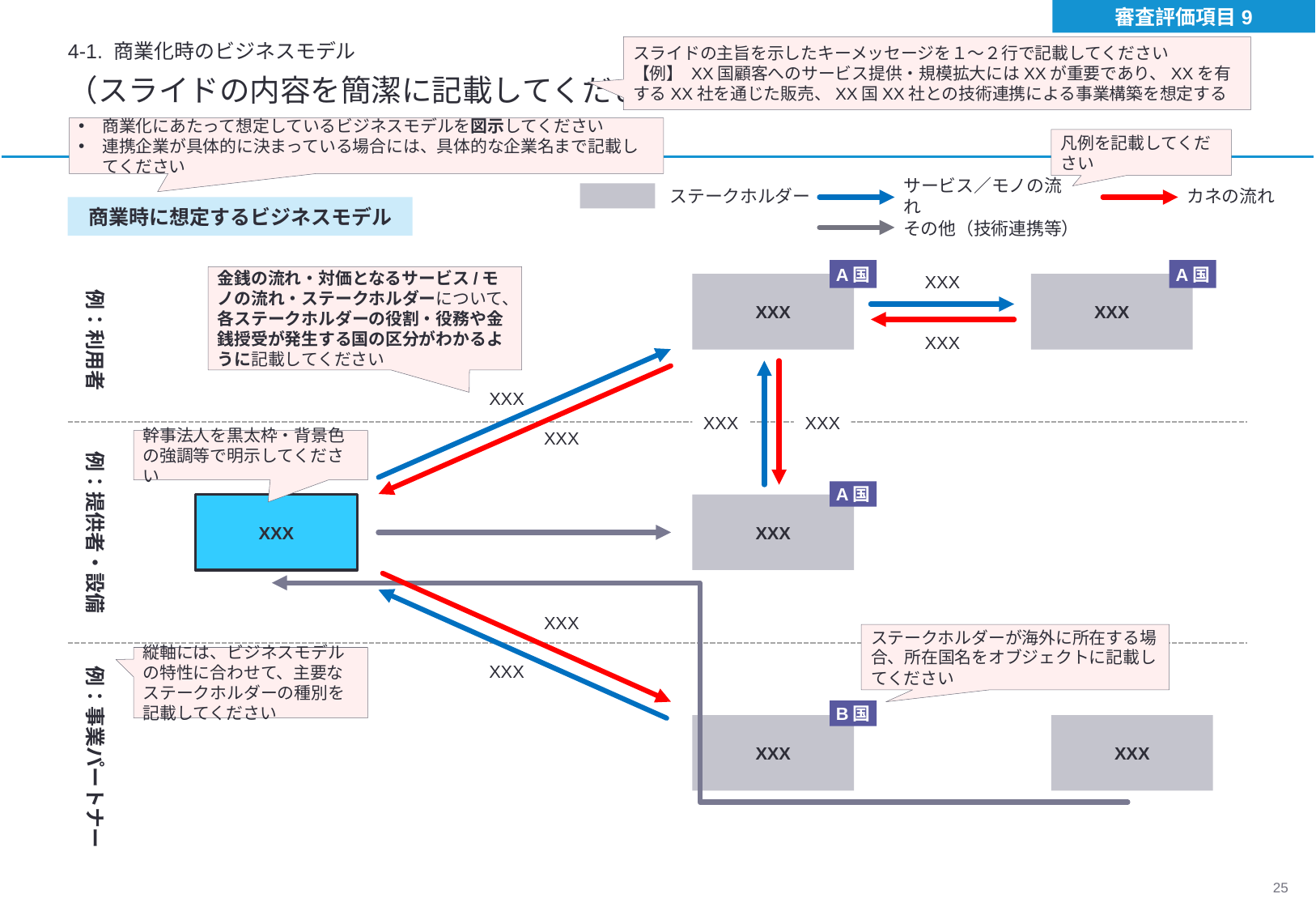

審査評価項目9
4-1. 商業化時のビジネスモデル
スライドの主旨を示したキーメッセージを１～２行で記載してください
【例】 XX国顧客へのサービス提供・規模拡大にはXXが重要であり、XXを有するXX社を通じた販売、XX国XX社との技術連携による事業構築を想定する
（スライドの内容を簡潔に記載してください）
商業化にあたって想定しているビジネスモデルを図示してください
連携企業が具体的に決まっている場合には、具体的な企業名まで記載してください
凡例を記載してください
ステークホルダー
サービス／モノの流れ
カネの流れ

商業時に想定するビジネスモデル
その他（技術連携等）
例：利用者
XXX
XXX
XXX
XXX
XXX
XXX
XXX
例：提供者・設備
XXX
XXX
XXX
XXX
例：事業パートナー
XXX
XXX
XXX
A国
A国
金銭の流れ・対価となるサービス/モノの流れ・ステークホルダーについて、各ステークホルダーの役割・役務や金銭授受が発生する国の区分がわかるように記載してください
幹事法人を黒太枠・背景色の強調等で明示してください
A国
ステークホルダーが海外に所在する場合、所在国名をオブジェクトに記載してください
縦軸には、ビジネスモデルの特性に合わせて、主要なステークホルダーの種別を記載してください
B国